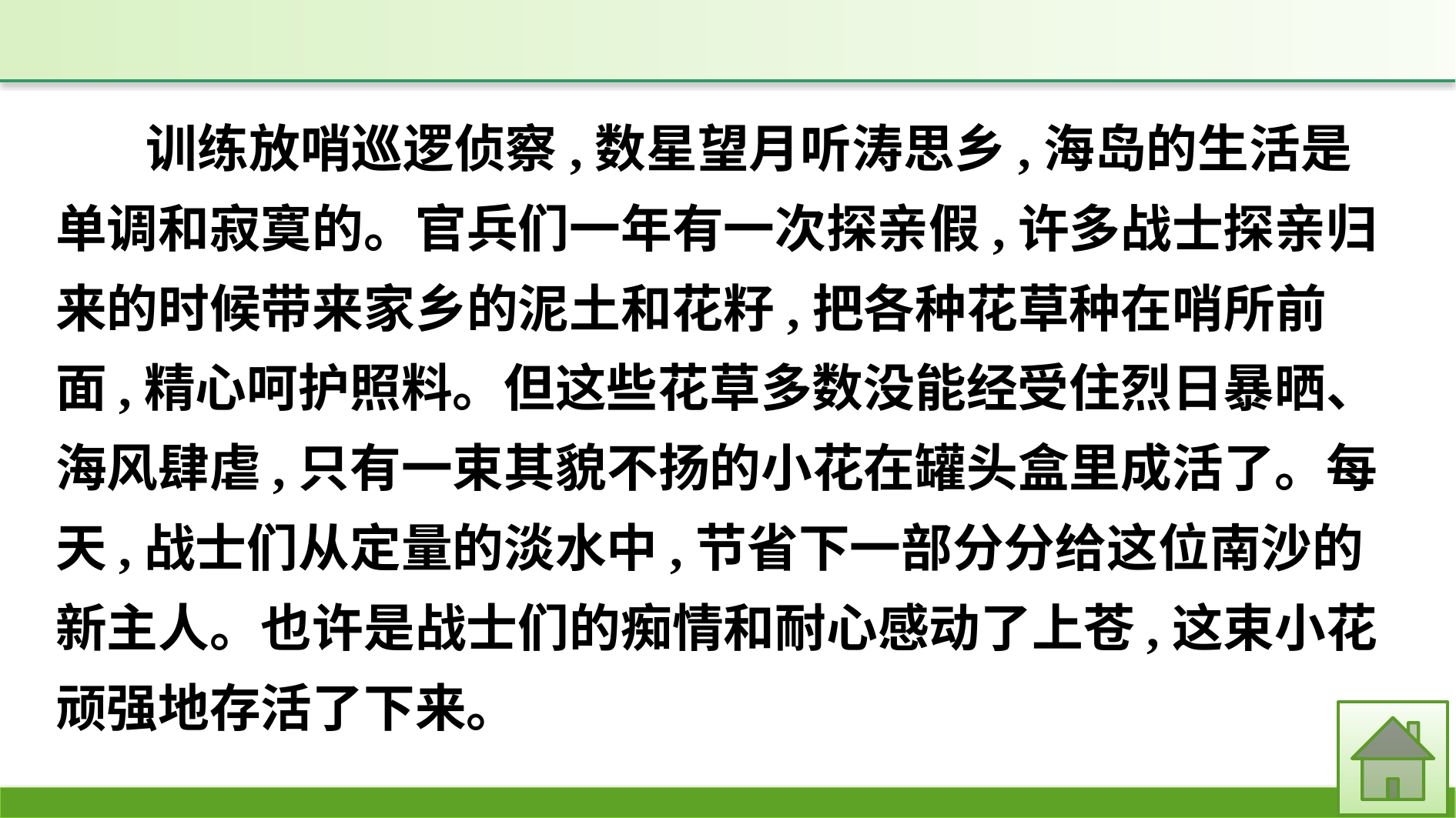

训练放哨巡逻侦察,数星望月听涛思乡,海岛的生活是单调和寂寞的。官兵们一年有一次探亲假,许多战士探亲归来的时候带来家乡的泥土和花籽,把各种花草种在哨所前面,精心呵护照料。但这些花草多数没能经受住烈日暴晒、海风肆虐,只有一束其貌不扬的小花在罐头盒里成活了。每天,战士们从定量的淡水中,节省下一部分分给这位南沙的新主人。也许是战士们的痴情和耐心感动了上苍,这束小花顽强地存活了下来。